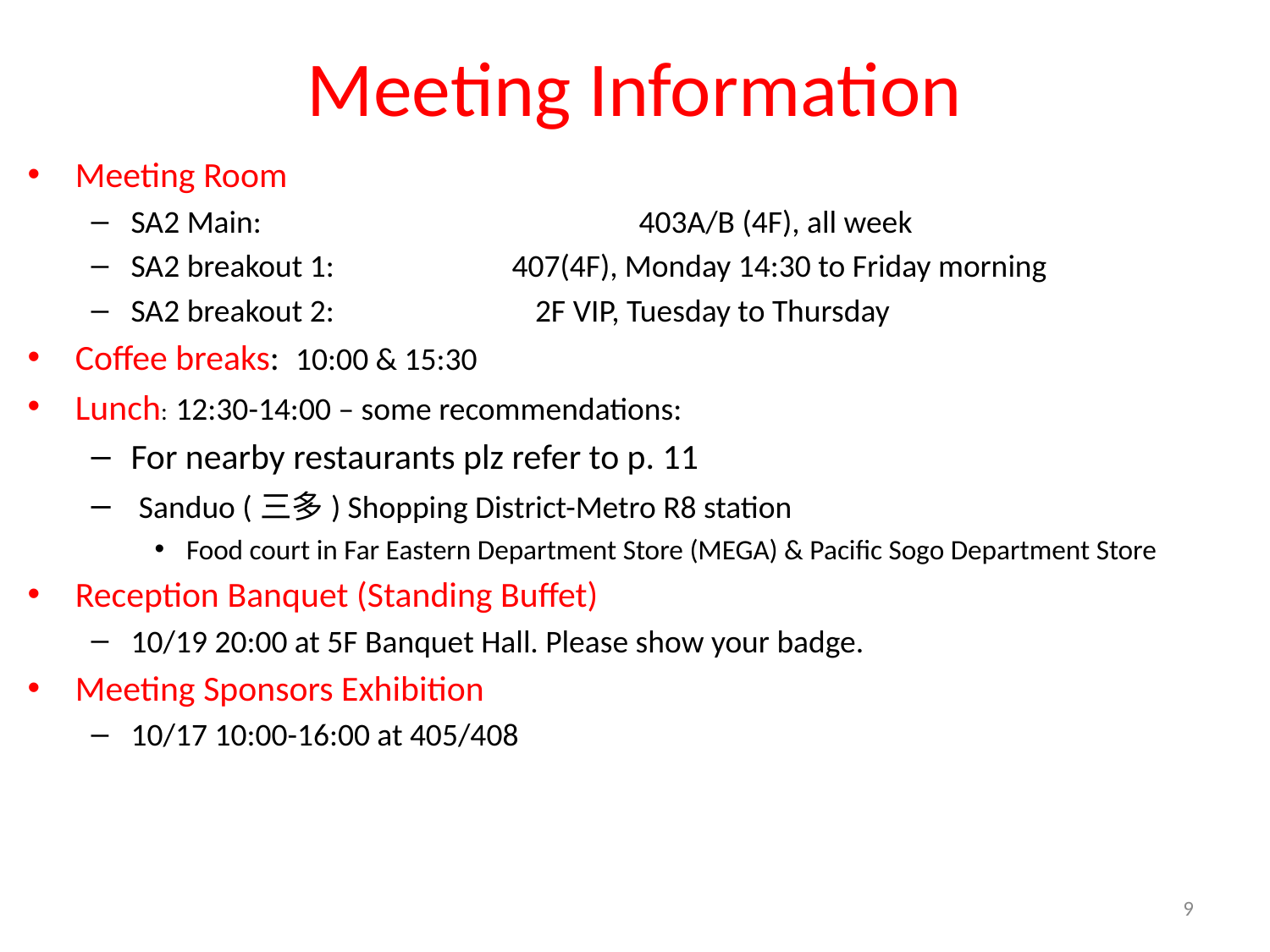

# Meeting Information
Meeting Room
SA2 Main:                                    	403A/B (4F), all week
SA2 breakout 1:                      	407(4F), Monday 14:30 to Friday morning
SA2 breakout 2:                            2F VIP, Tuesday to Thursday
Coffee breaks:  10:00 & 15:30
Lunch: 12:30-14:00 – some recommendations:
For nearby restaurants plz refer to p. 11
 Sanduo (三多) Shopping District-Metro R8 station
Food court in Far Eastern Department Store (MEGA) & Pacific Sogo Department Store
Reception Banquet (Standing Buffet)
10/19 20:00 at 5F Banquet Hall. Please show your badge.
Meeting Sponsors Exhibition
10/17 10:00-16:00 at 405/408
9